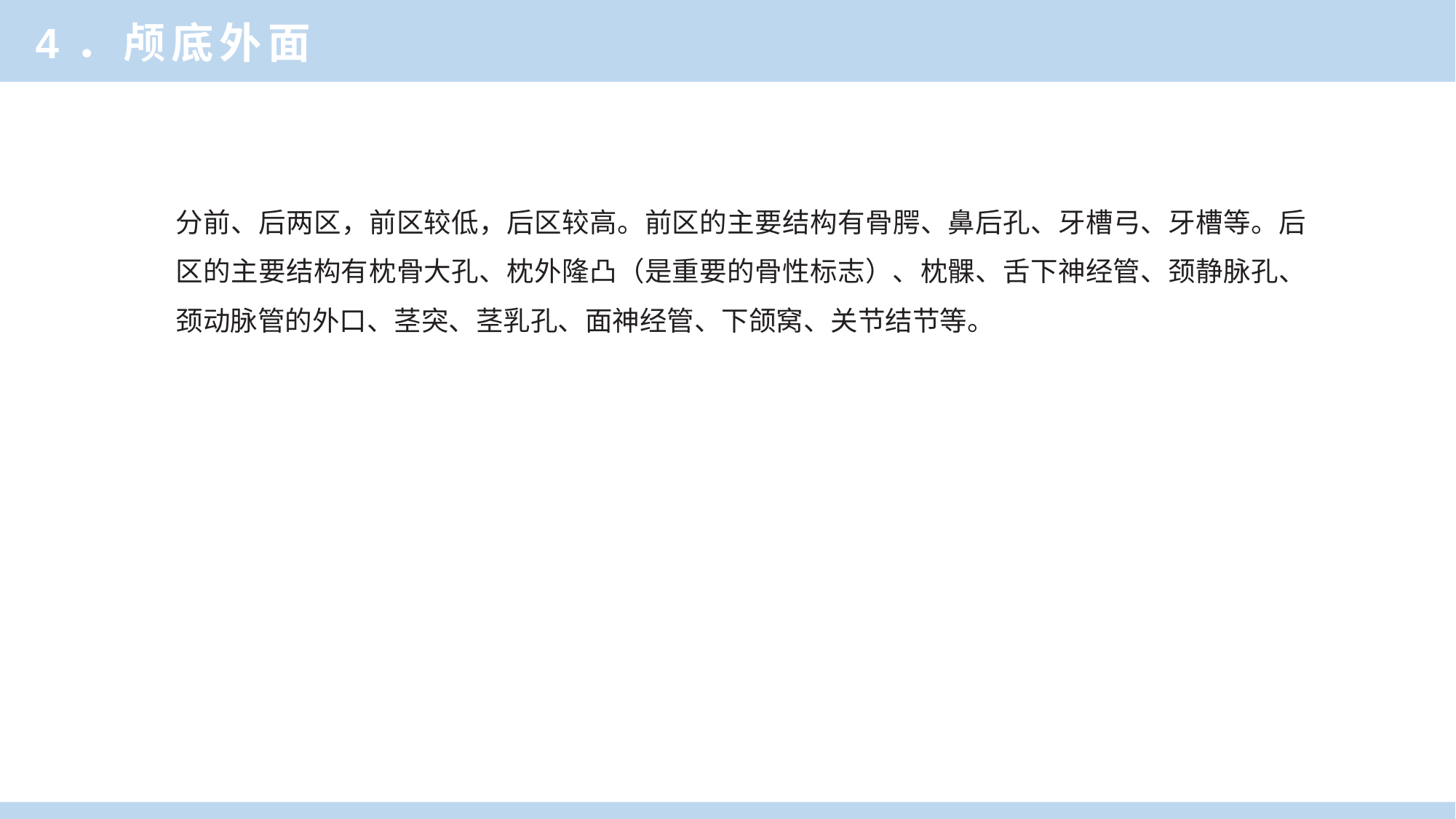

4．颅底外面

分前、后两区，前区较低，后区较高。前区的主要结构有骨腭、鼻后孔、牙槽弓、牙槽等。后区的主要结构有枕骨大孔、枕外隆凸（是重要的骨性标志）、枕髁、舌下神经管、颈静脉孔、颈动脉管的外口、茎突、茎乳孔、面神经管、下颌窝、关节结节等。